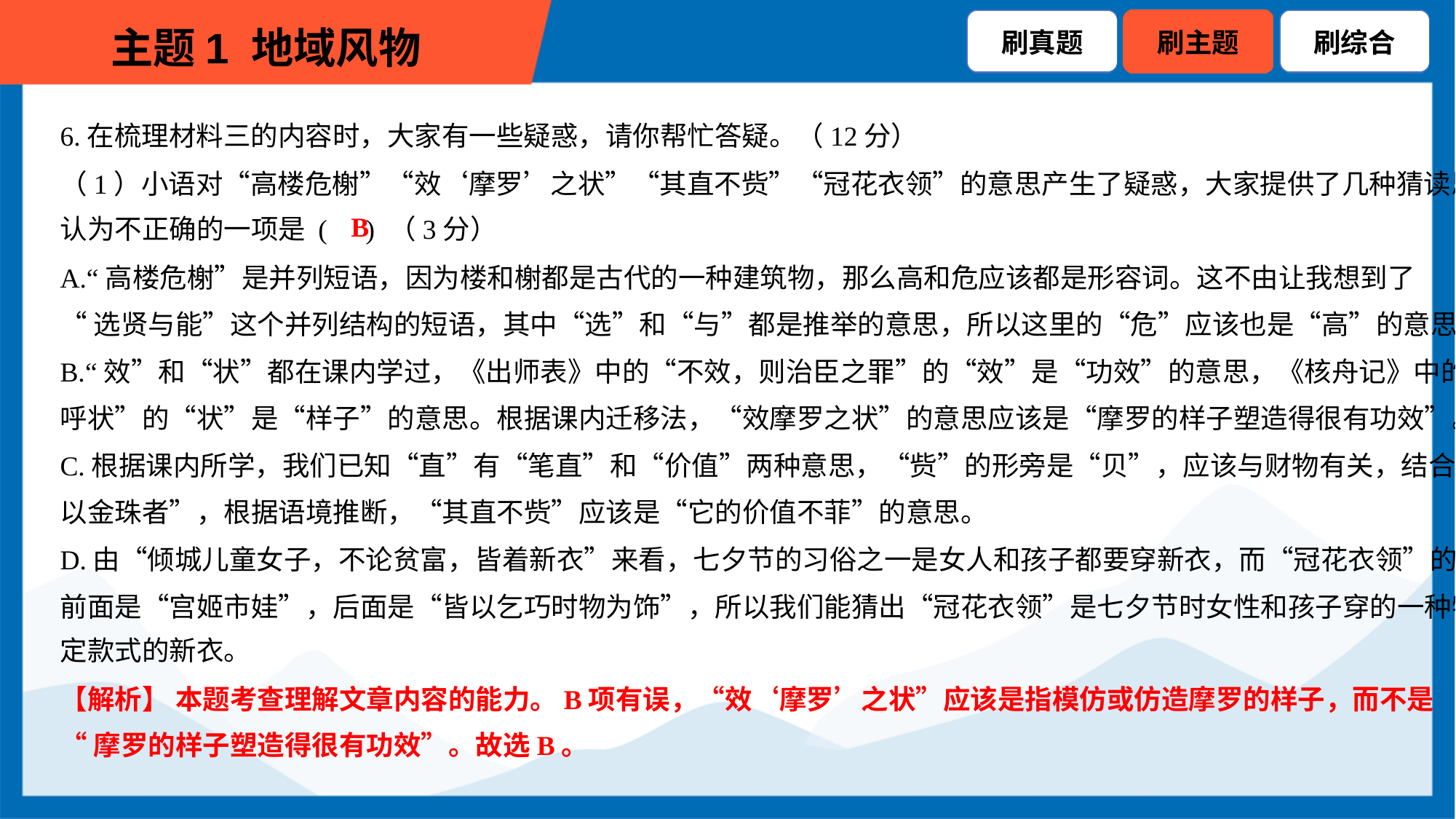

6.在梳理材料三的内容时，大家有一些疑惑，请你帮忙答疑。（12分）
（1）小语对“高楼危榭”“效‘摩罗’之状”“其直不赀”“冠花衣领”的意思产生了疑惑，大家提供了几种猜读思路，你
认为不正确的一项是 (     ) （3分）
B
A.“高楼危榭”是并列短语，因为楼和榭都是古代的一种建筑物，那么高和危应该都是形容词。这不由让我想到了
“选贤与能”这个并列结构的短语，其中“选”和“与”都是推举的意思，所以这里的“危”应该也是“高”的意思。
B.“效”和“状”都在课内学过，《出师表》中的“不效，则治臣之罪”的“效”是“功效”的意思，《核舟记》中的“若啸
呼状”的“状”是“样子”的意思。根据课内迁移法，“效摩罗之状”的意思应该是“摩罗的样子塑造得很有功效”。
C.根据课内所学，我们已知“直”有“笔直”和“价值”两种意思，“赀”的形旁是“贝”，应该与财物有关，结合上文“饰
以金珠者”，根据语境推断，“其直不赀”应该是“它的价值不菲”的意思。
D.由“倾城儿童女子，不论贫富，皆着新衣”来看，七夕节的习俗之一是女人和孩子都要穿新衣，而“冠花衣领”的
前面是“宫姬市娃”，后面是“皆以乞巧时物为饰”，所以我们能猜出“冠花衣领”是七夕节时女性和孩子穿的一种特
定款式的新衣。
【解析】 本题考查理解文章内容的能力。B项有误，“效‘摩罗’之状”应该是指模仿或仿造摩罗的样子，而不是
“摩罗的样子塑造得很有功效”。故选B。